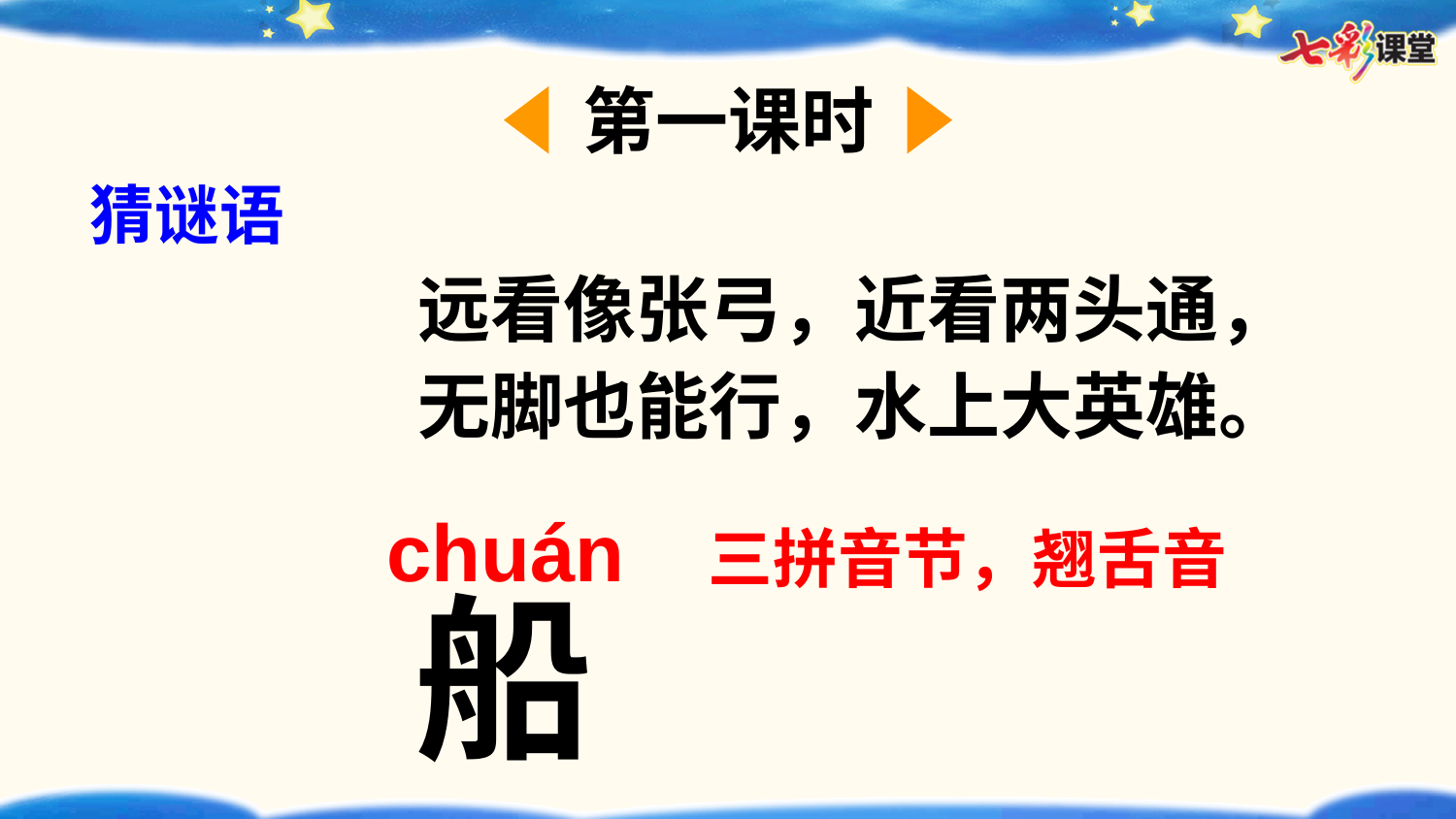

第一课时

猜谜语
远看像张弓，近看两头通，无脚也能行，水上大英雄。
chuán
三拼音节，翘舌音
船